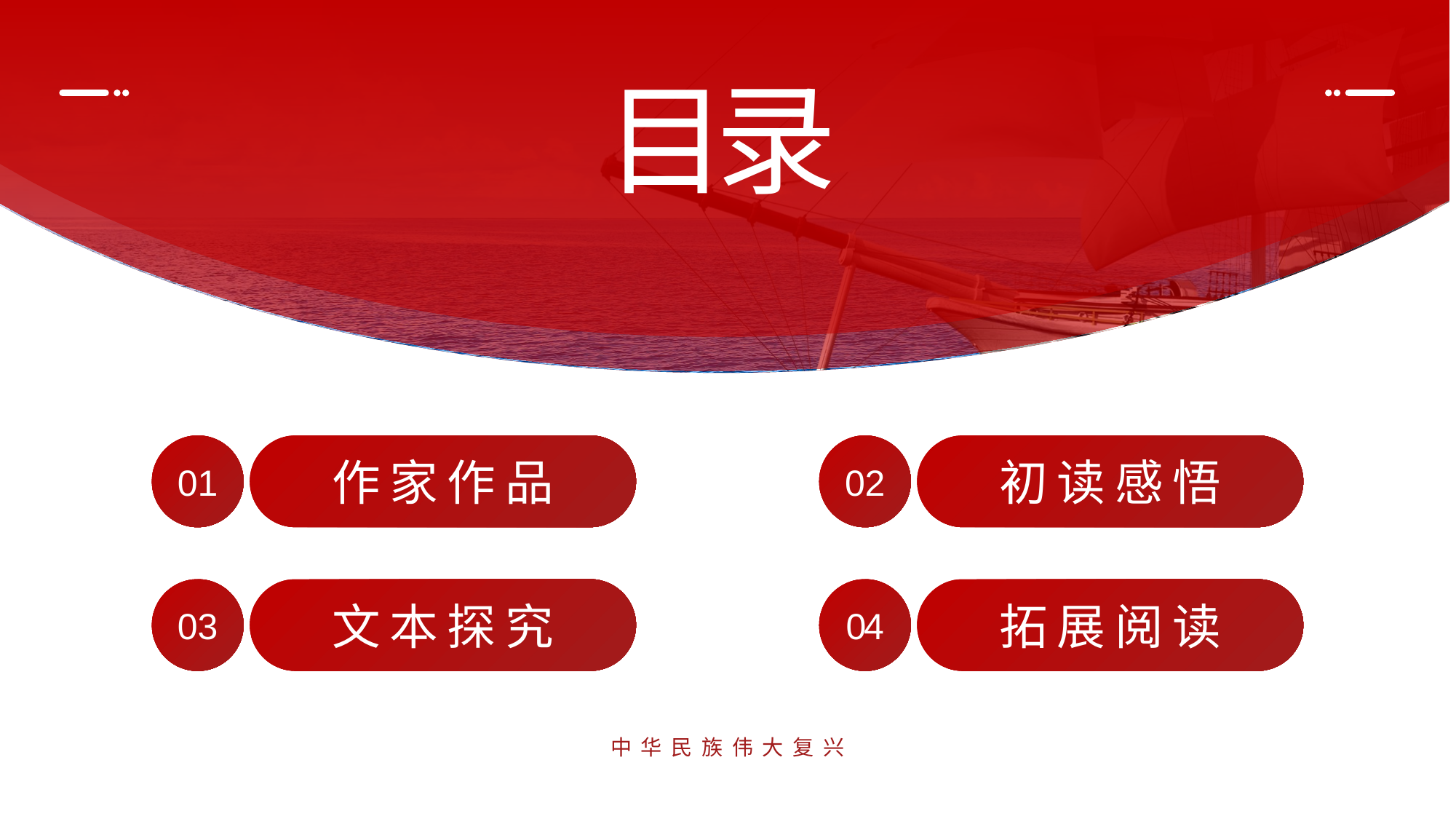

目
录

01
02
作家作品
初读感悟
03
04
文本探究
拓展阅读
中华民族伟大复兴